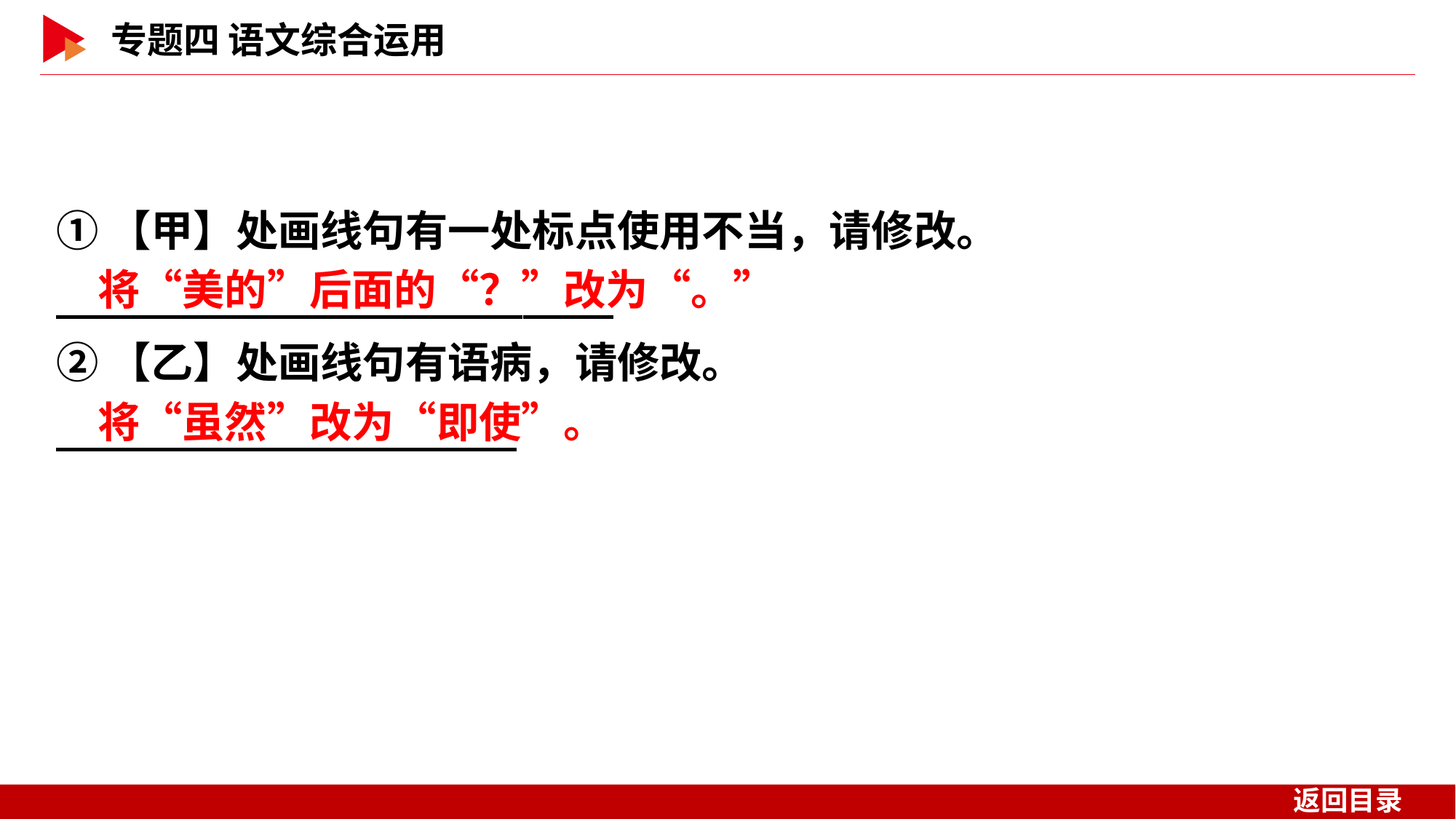

①【甲】处画线句有一处标点使用不当，请修改。
　                                                　 _
②【乙】处画线句有语病，请修改。
　                                      　 _
将“美的”后面的“？”改为“。”
将“虽然”改为“即使”。